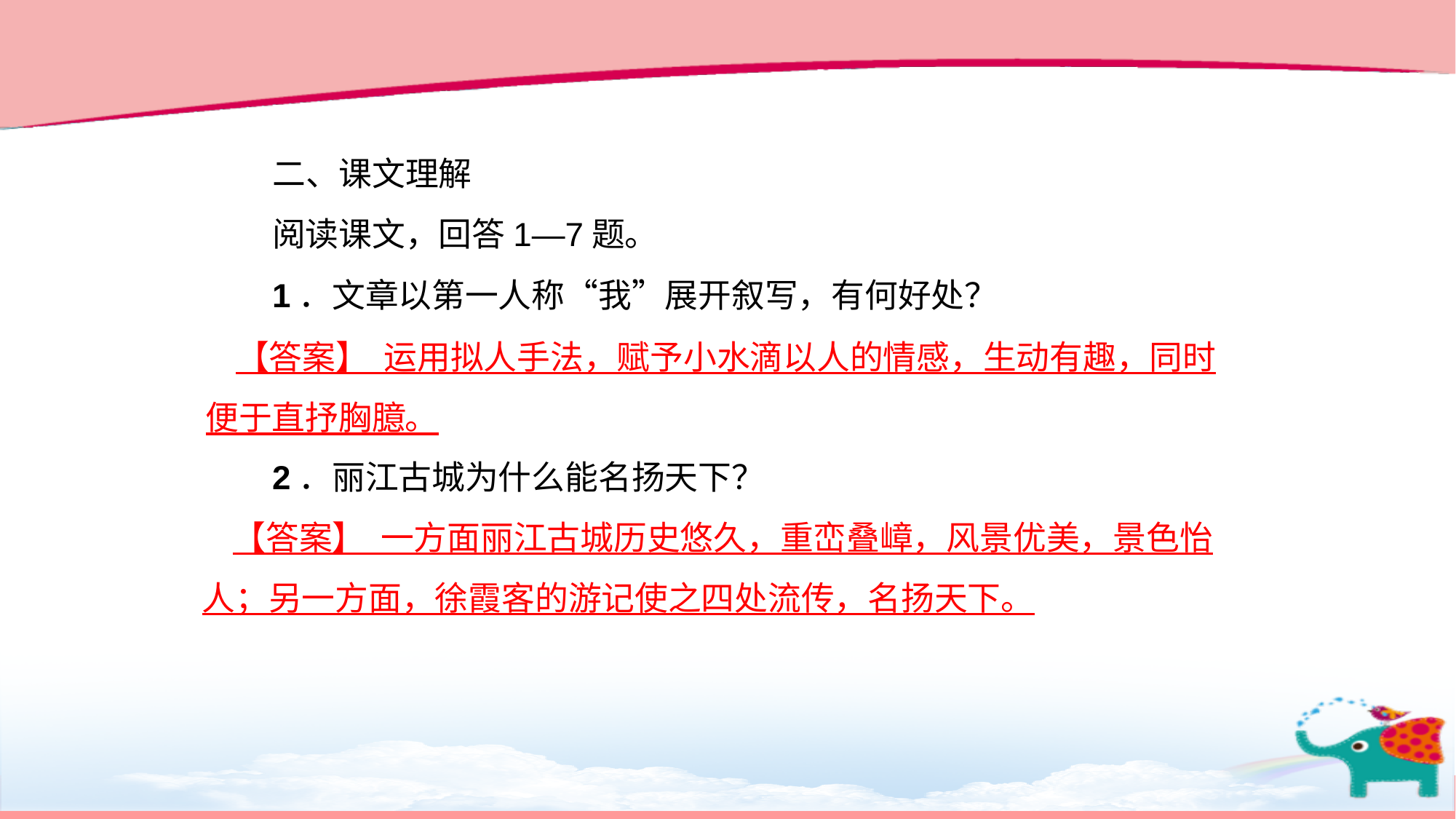

二、课文理解
阅读课文，回答1—7题。
1．文章以第一人称“我”展开叙写，有何好处？

2．丽江古城为什么能名扬天下？

   【答案】  运用拟人手法，赋予小水滴以人的情感，生动有趣，同时便于直抒胸臆。
   【答案】  一方面丽江古城历史悠久，重峦叠嶂，风景优美，景色怡人；另一方面，徐霞客的游记使之四处流传，名扬天下。